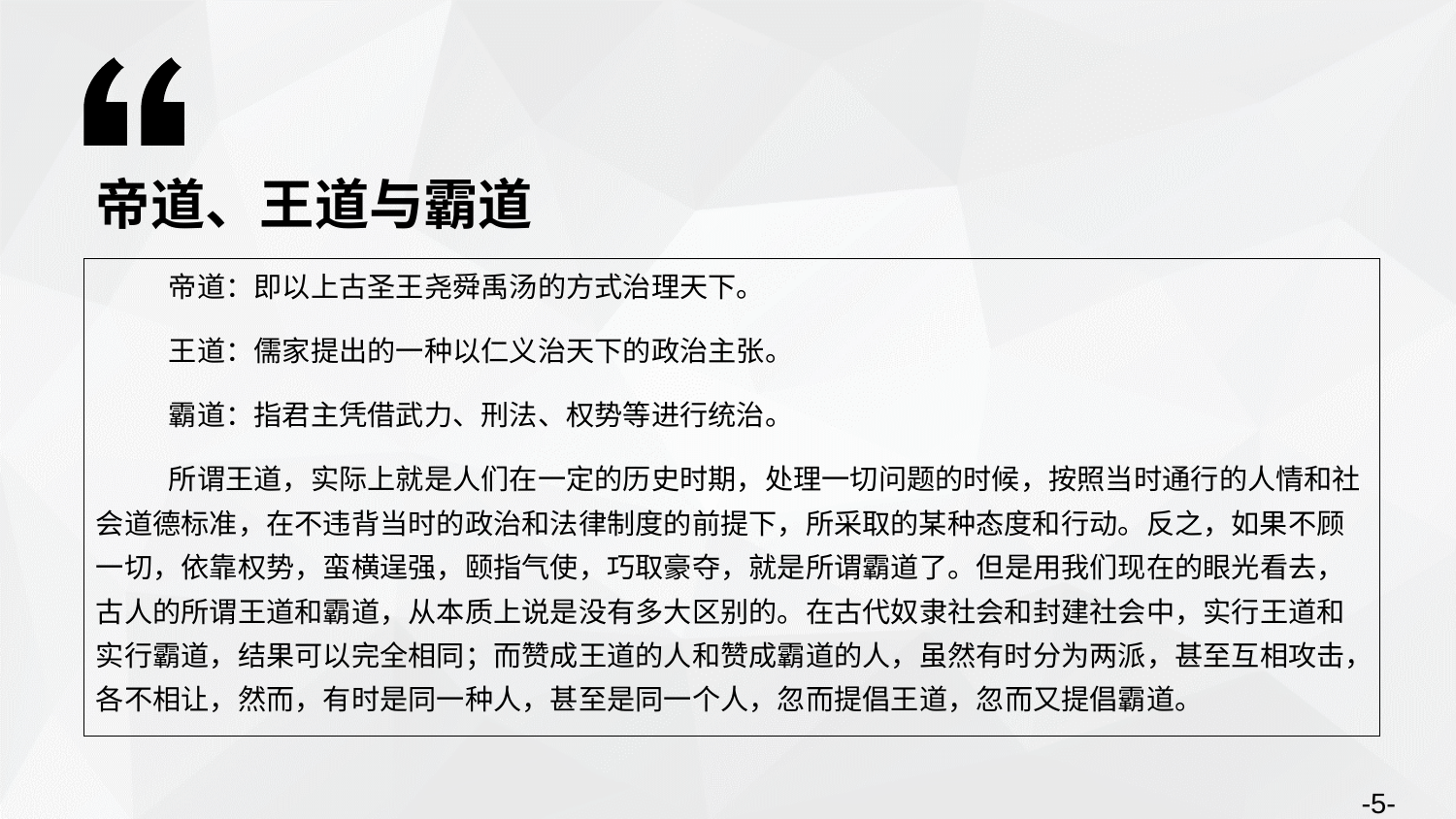

帝道、王道与霸道
帝道：即以上古圣王尧舜禹汤的方式治理天下。
王道：儒家提出的一种以仁义治天下的政治主张。
霸道：指君主凭借武力、刑法、权势等进行统治。
所谓王道，实际上就是人们在一定的历史时期，处理一切问题的时候，按照当时通行的人情和社会道德标准，在不违背当时的政治和法律制度的前提下，所采取的某种态度和行动。反之，如果不顾一切，依靠权势，蛮横逞强，颐指气使，巧取豪夺，就是所谓霸道了。但是用我们现在的眼光看去，古人的所谓王道和霸道，从本质上说是没有多大区别的。在古代奴隶社会和封建社会中，实行王道和实行霸道，结果可以完全相同；而赞成王道的人和赞成霸道的人，虽然有时分为两派，甚至互相攻击，各不相让，然而，有时是同一种人，甚至是同一个人，忽而提倡王道，忽而又提倡霸道。
-5-